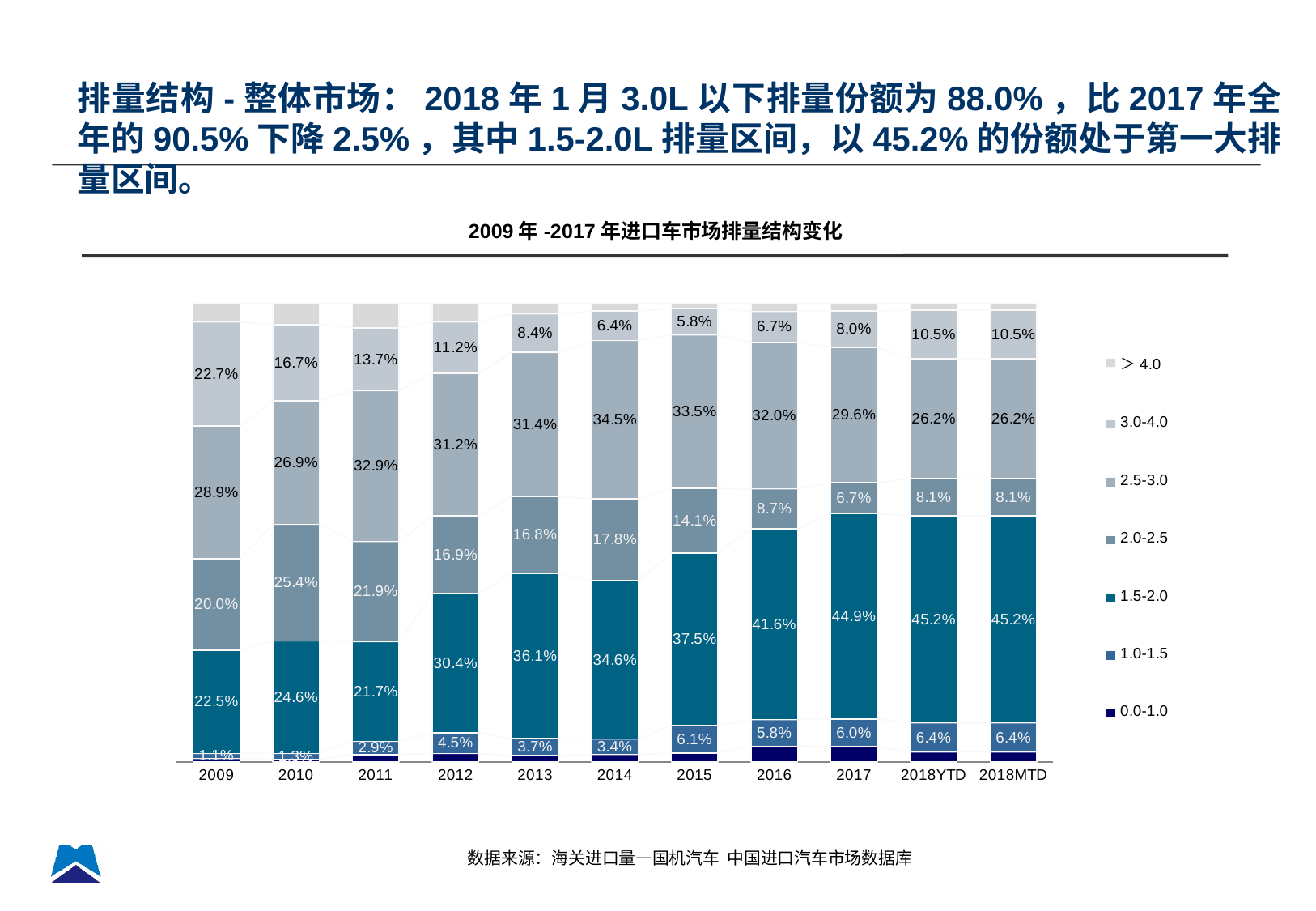

排量结构-整体市场：2018年1月3.0L以下排量份额为88.0%，比2017年全年的90.5%下降2.5%，其中1.5-2.0L排量区间，以45.2%的份额处于第一大排量区间。
2009年-2017年进口车市场排量结构变化

### Chart

| Category | 0.0-1.0 | 1.0-1.5 | 1.5-2.0 | 2.0-2.5 | 2.5-3.0 | 3.0-4.0 | ＞4.0 |
|---|---|---|---|---|---|---|---|
| 2009 | 0.007341341582633634 | 0.010983889759350794 | 0.22512822573085317 | 0.1997643057062126 | 0.28939241760743545 | 0.22728161450591242 | 0.040108205107602476 |
| 2010 | 0.005373413078974982 | 0.012748425845971016 | 0.24591688254496355 | 0.2542946848176873 | 0.2690937886740498 | 0.1666142722414337 | 0.045958532796920505 |
| 2011 | 0.01575901148389543 | 0.02908179803593381 | 0.21718996234554436 | 0.21904516292126844 | 0.32900555133095416 | 0.1366640639493754 | 0.0532544499330293 |
| 2012 | 0.018188278415678667 | 0.044945207016494 | 0.30449096757302657 | 0.1688371919063472 | 0.31156262856715444 | 0.11167109249354819 | 0.04030463402775192 |
| 2013 | 0.01349023589780785 | 0.03705152347969347 | 0.3608957571895691 | 0.16764881869775708 | 0.31419539947037184 | 0.08412229282204454 | 0.02259597244275678 |
| 2014 | 0.015927633359740033 | 0.033701137566625024 | 0.3461146012989834 | 0.17830687230825265 | 0.34547545523214085 | 0.06425472875973072 | 0.0162195714745284 |
| 2015 | 0.01874190728613034 | 0.06087310157203158 | 0.37545424373735015 | 0.14147068859938222 | 0.3348357149868885 | 0.05837972766410972 | 0.010244616154108634 |
| 2016 | 0.03430740052699898 | 0.05792325091525271 | 0.416185397930869 | 0.0872958656230327 | 0.31984291077549737 | 0.06728564433009723 | 0.01715952989825346 |
| 2017 | 0.0329121936187756 | 0.06009027991771546 | 0.44875948397198334 | 0.06707864513496181 | 0.29575917582097294 | 0.07952128324074932 | 0.015878938294842222 |
| 2018YTD | 0.021342468959794022 | 0.06350608036939709 | 0.45175601919332703 | 0.08145460735602353 | 0.26187613707695456 | 0.10529731570043949 | 0.01476737134406488 |
| 2018MTD | 0.021342468959794022 | 0.06350608036939709 | 0.45175601919332703 | 0.08145460735602353 | 0.26187613707695456 | 0.10529731570043949 | 0.01476737134406488 |
数据来源：海关进口量—国机汽车  中国进口汽车市场数据库